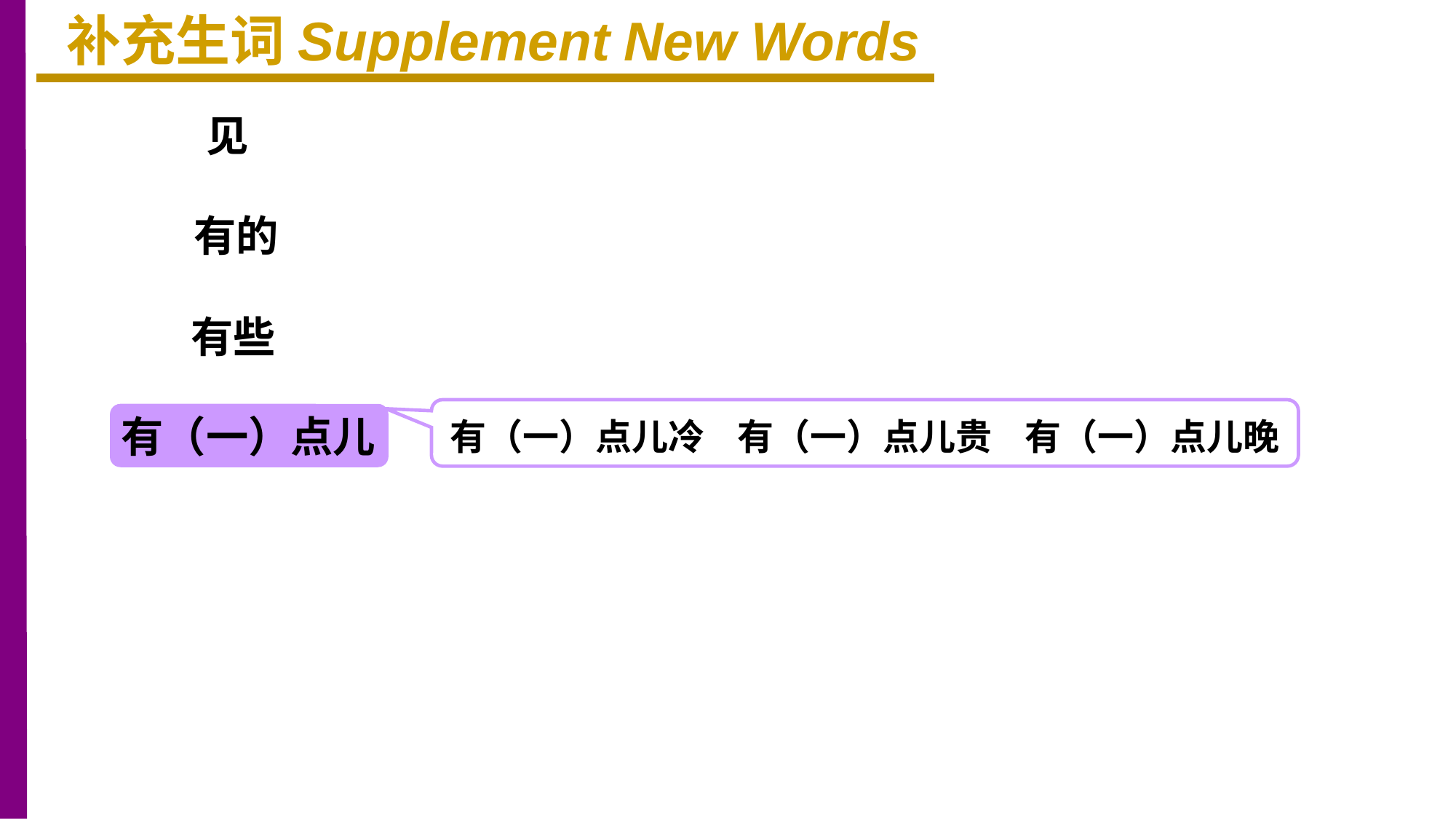

补充生词Supplement New Words
见
有的
有些

有（一）点儿
有（一）点儿冷    有（一）点儿贵    有（一）点儿晚